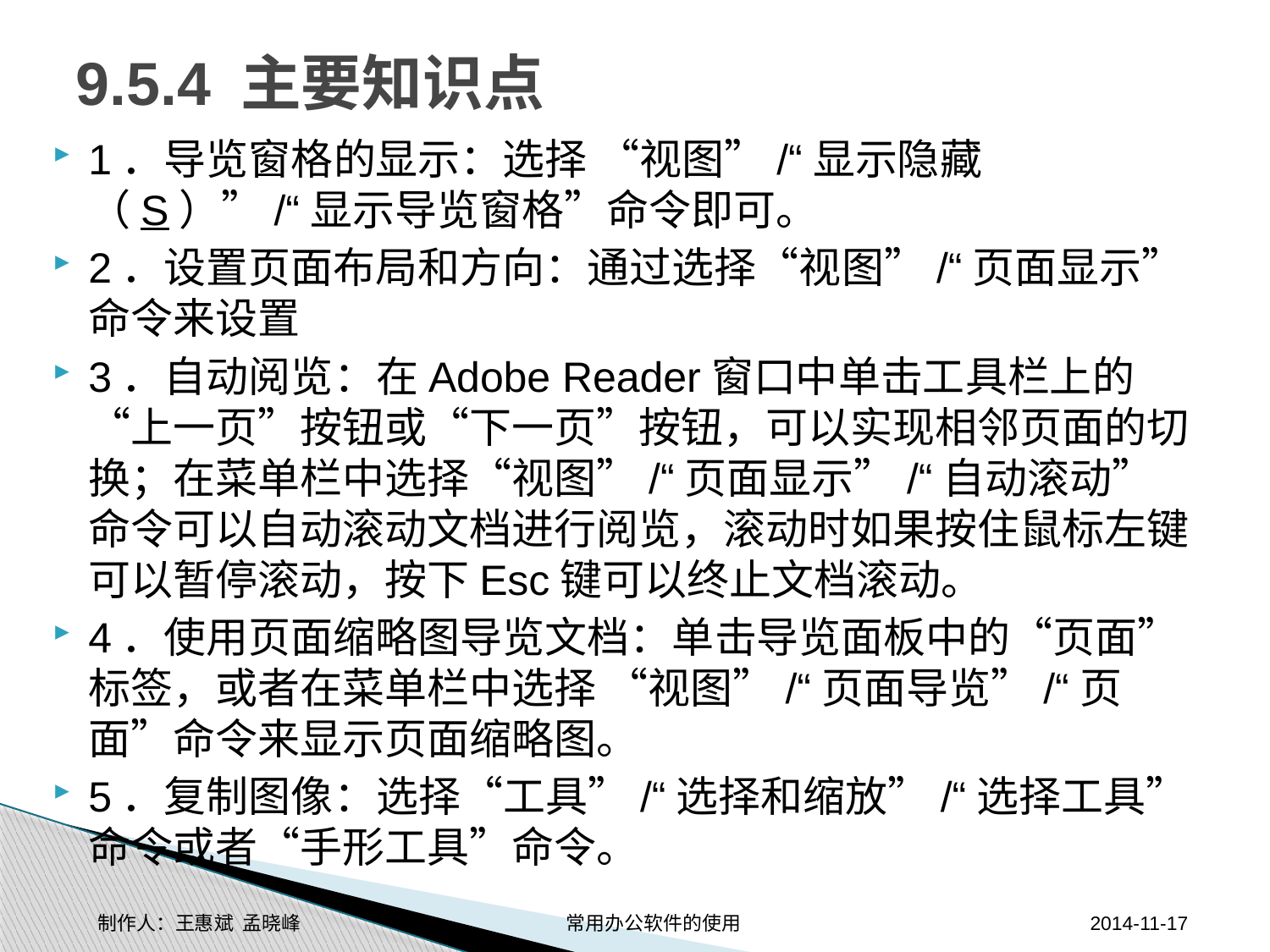

# 9.5.4 主要知识点
1．导览窗格的显示：选择 “视图”/“显示隐藏（S）”/“显示导览窗格”命令即可。
2．设置页面布局和方向：通过选择“视图”/“页面显示”命令来设置
3．自动阅览：在Adobe Reader窗口中单击工具栏上的“上一页”按钮或“下一页”按钮，可以实现相邻页面的切换；在菜单栏中选择“视图”/“页面显示”/“自动滚动”命令可以自动滚动文档进行阅览，滚动时如果按住鼠标左键可以暂停滚动，按下Esc键可以终止文档滚动。
4．使用页面缩略图导览文档：单击导览面板中的“页面”标签，或者在菜单栏中选择 “视图”/“页面导览”/“页面”命令来显示页面缩略图。
5．复制图像：选择“工具”/“选择和缩放”/“选择工具”命令或者“手形工具”命令。

制作人：王惠斌  孟晓峰                                                            常用办公软件的使用
2014-11-17